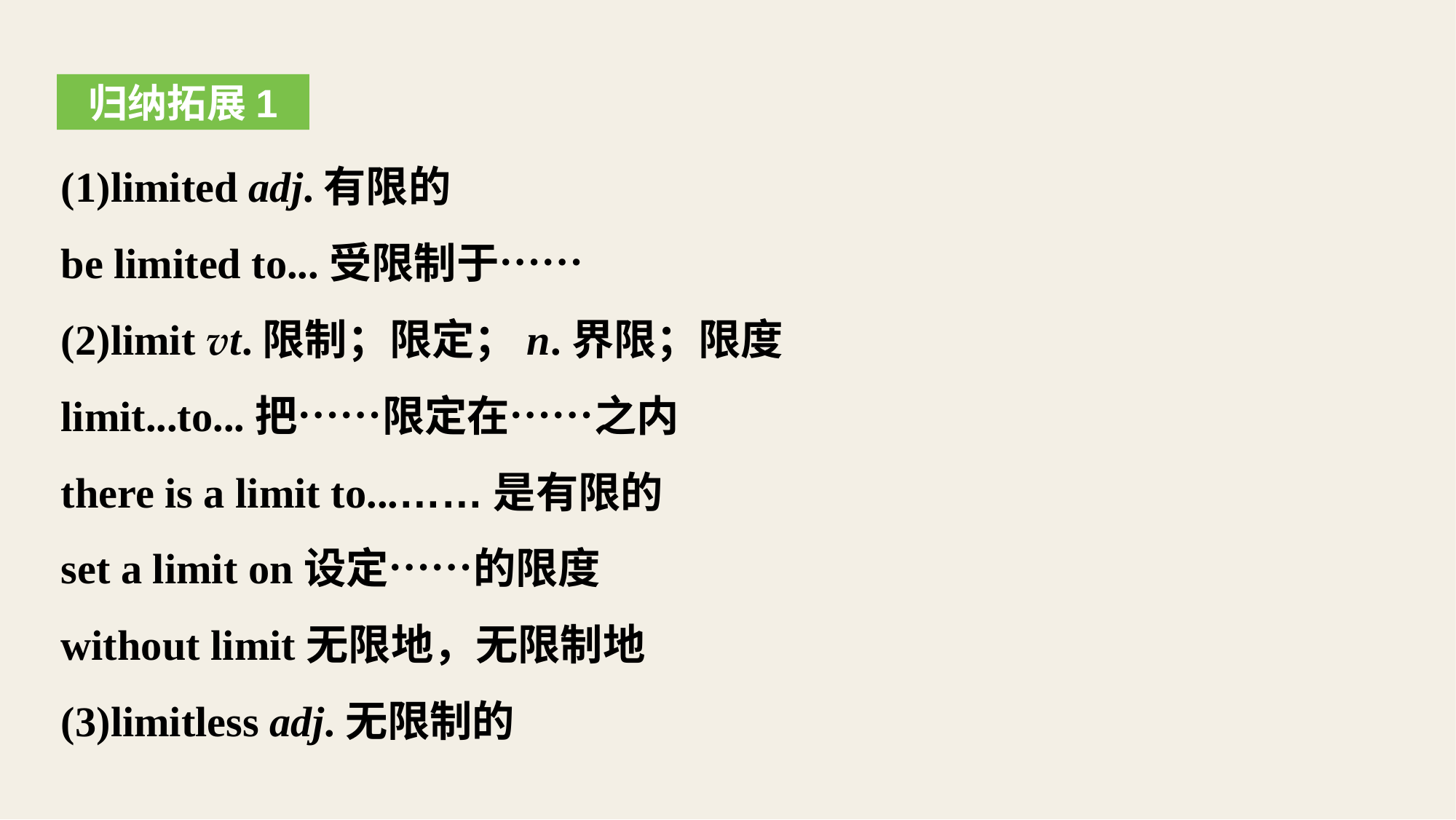

归纳拓展1
(1)limited adj.有限的
be limited to...受限制于……
(2)limit vt.限制；限定；n.界限；限度
limit...to...把……限定在……之内
there is a limit to...……是有限的
set a limit on设定……的限度
without limit无限地，无限制地
(3)limitless adj.无限制的